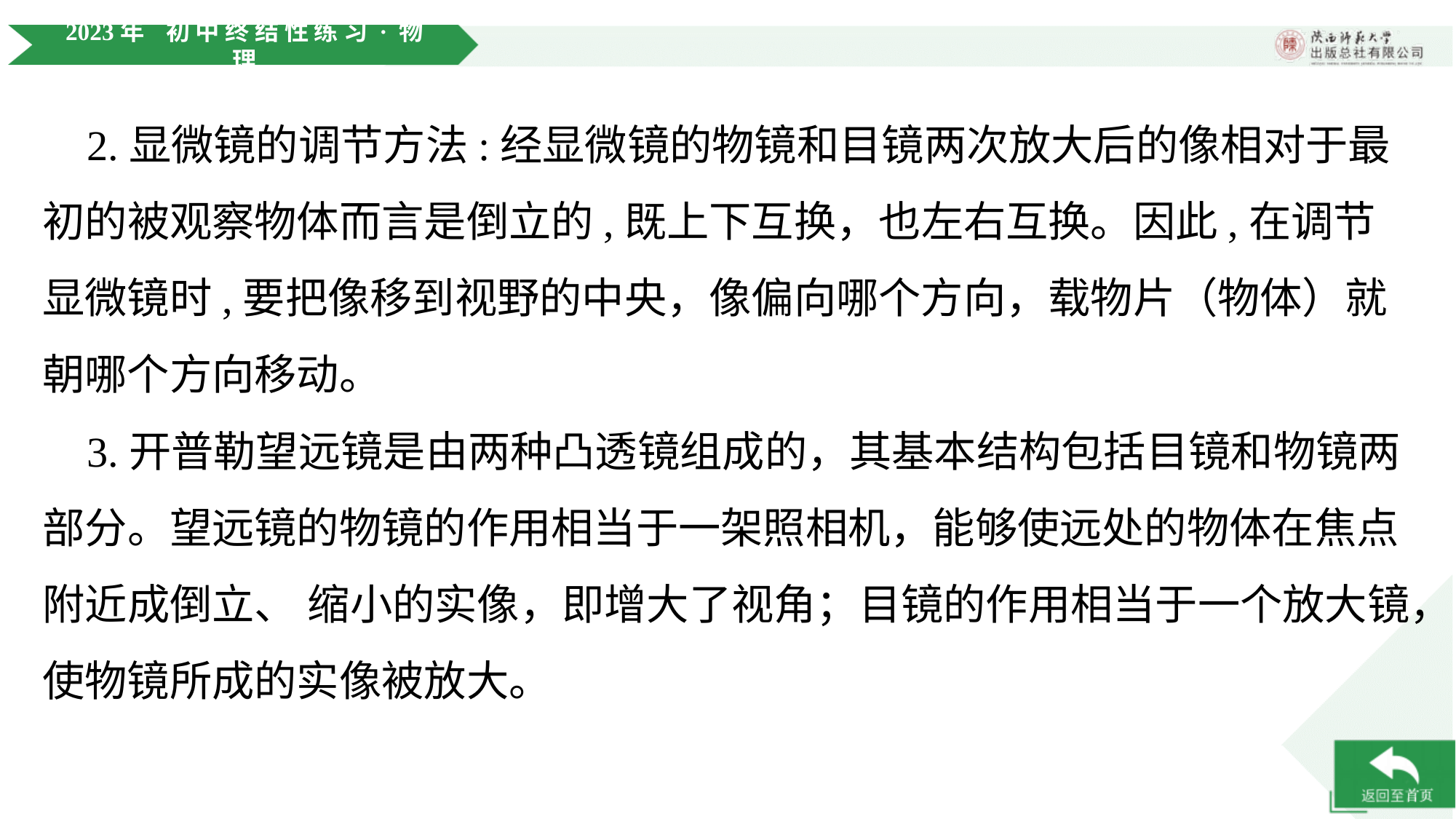

2.显微镜的调节方法:经显微镜的物镜和目镜两次放大后的像相对于最初的被观察物体而言是倒立的,既上下互换，也左右互换。因此,在调节显微镜时,要把像移到视野的中央，像偏向哪个方向，载物片（物体）就朝哪个方向移动。
    3.开普勒望远镜是由两种凸透镜组成的，其基本结构包括目镜和物镜两部分。望远镜的物镜的作用相当于一架照相机，能够使远处的物体在焦点附近成倒立、 缩小的实像，即增大了视角；目镜的作用相当于一个放大镜，使物镜所成的实像被放大。